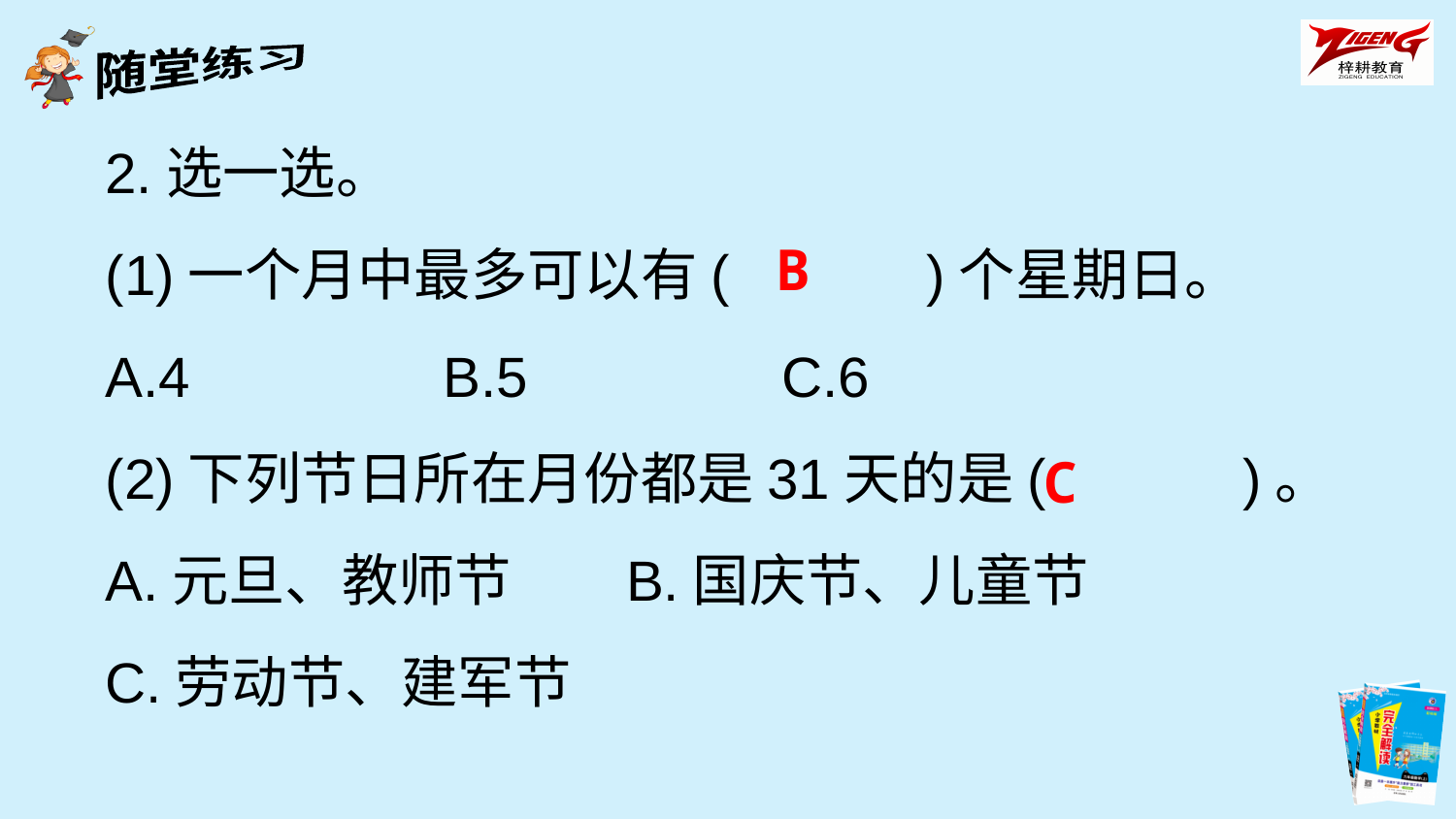

2.选一选。
(1)一个月中最多可以有(　　　)个星期日。
A.4　　　　B.5　　　　C.6
(2)下列节日所在月份都是31天的是(　　　)。
A.元旦、教师节        B.国庆节、儿童节
C.劳动节、建军节
B
C